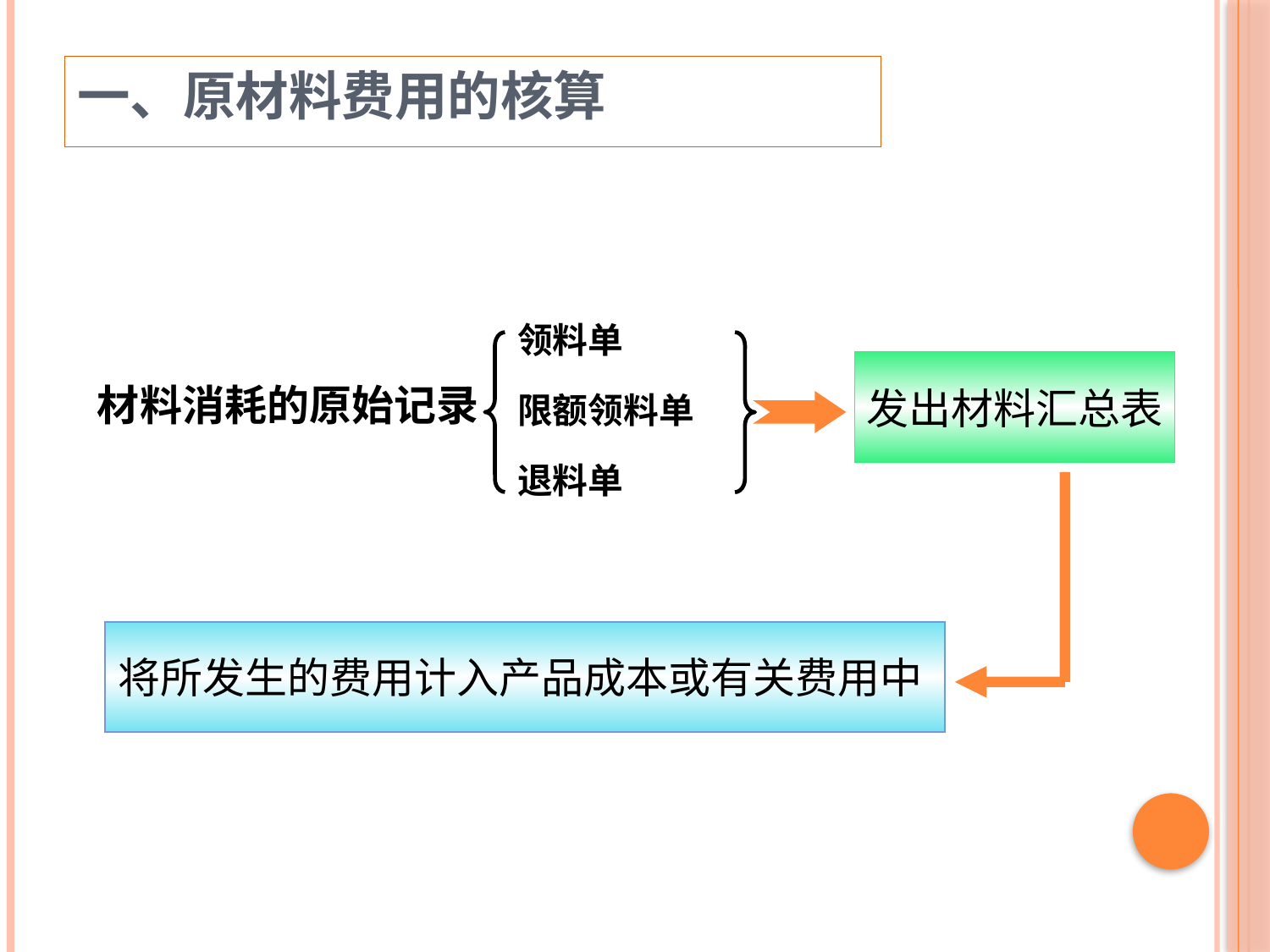

一、原材料费用的核算
领料单

发出材料汇总表
材料消耗的原始记录
限额领料单

退料单

将所发生的费用计入产品成本或有关费用中